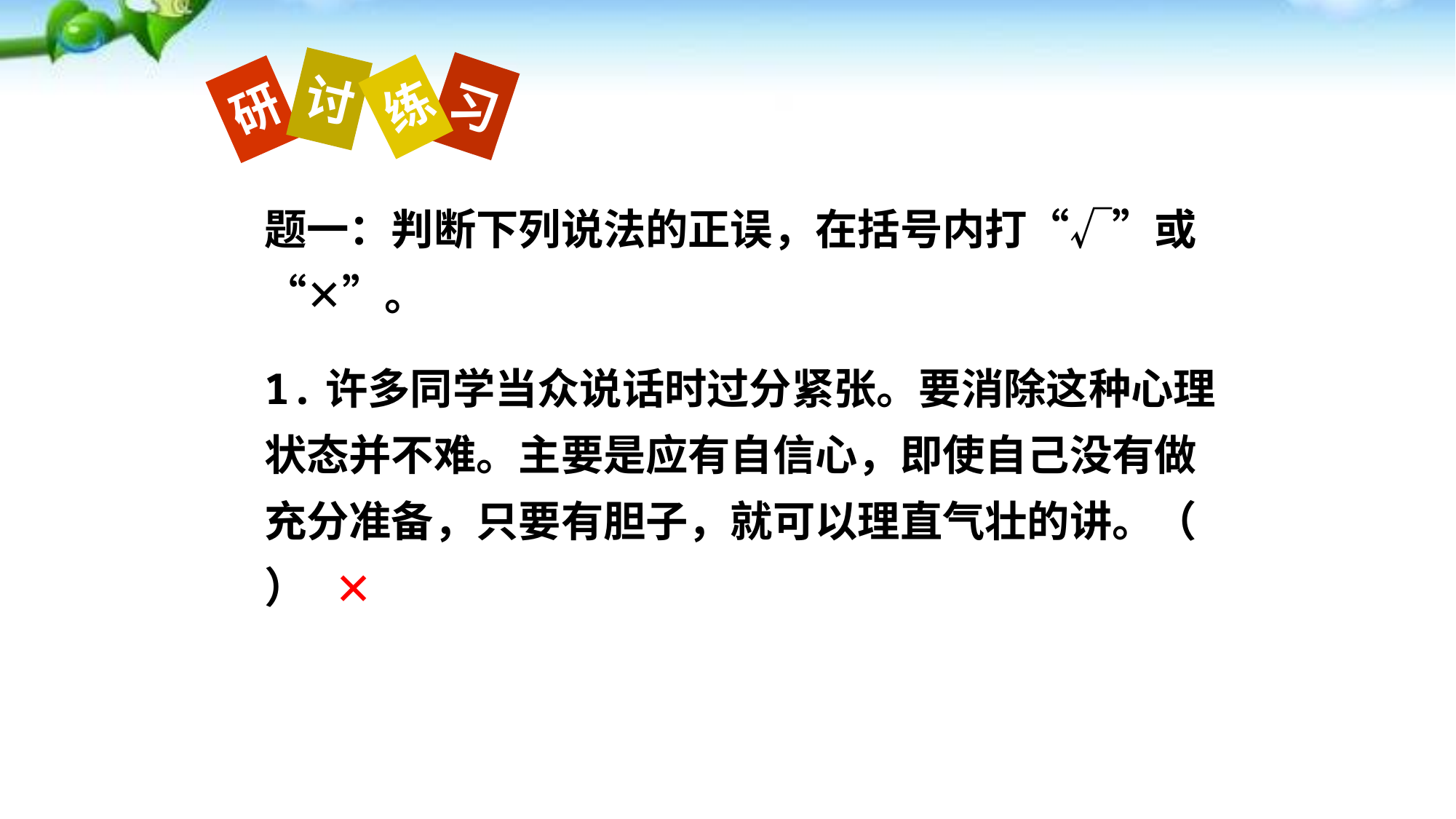

讨
习
练
研
题一：判断下列说法的正误，在括号内打“√”或“✕”。
1.许多同学当众说话时过分紧张。要消除这种心理状态并不难。主要是应有自信心，即使自己没有做充分准备，只要有胆子，就可以理直气壮的讲。（    ）
✕